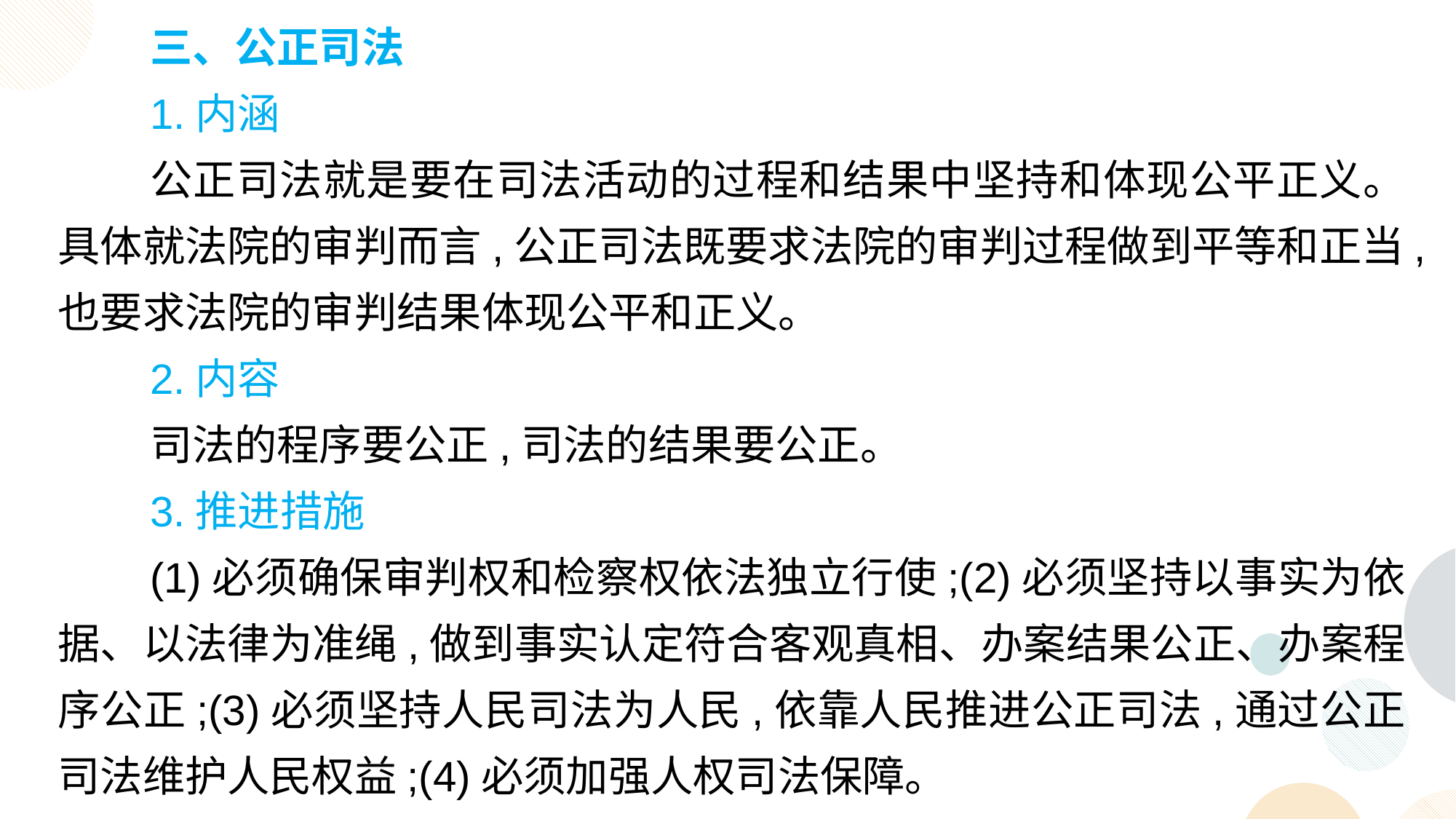

三、公正司法
1.内涵
公正司法就是要在司法活动的过程和结果中坚持和体现公平正义。具体就法院的审判而言,公正司法既要求法院的审判过程做到平等和正当,也要求法院的审判结果体现公平和正义。
2.内容
司法的程序要公正,司法的结果要公正。
3.推进措施
(1)必须确保审判权和检察权依法独立行使;(2)必须坚持以事实为依据、以法律为准绳,做到事实认定符合客观真相、办案结果公正、办案程序公正;(3)必须坚持人民司法为人民,依靠人民推进公正司法,通过公正司法维护人民权益;(4)必须加强人权司法保障。